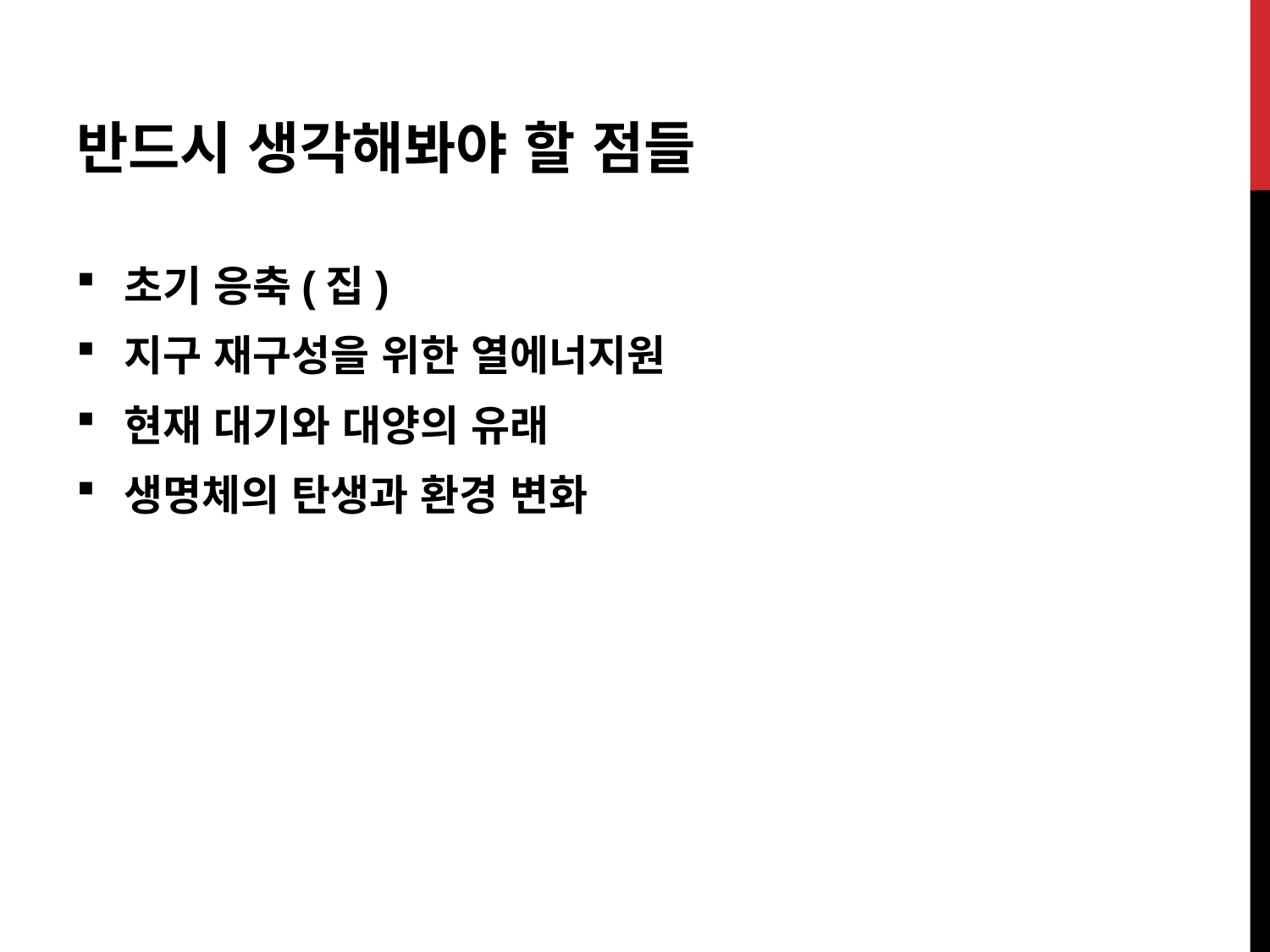

반드시 생각해봐야 할 점들

초기 응축(집)
지구 재구성을 위한 열에너지원
현재 대기와 대양의 유래
생명체의 탄생과 환경 변화